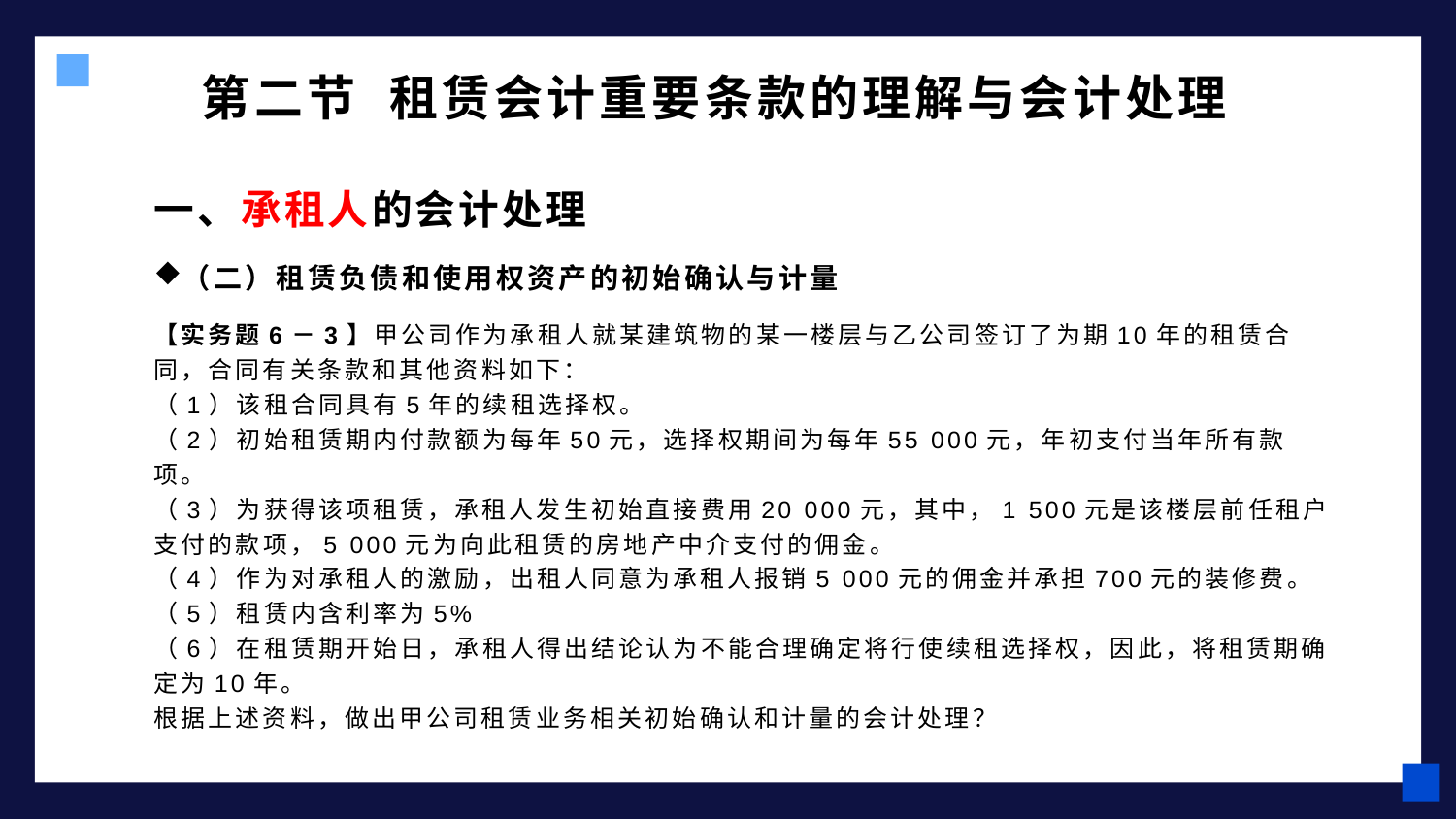

# 第二节  租赁会计重要条款的理解与会计处理
一、承租人的会计处理
（二）租赁负债和使用权资产的初始确认与计量
【实务题6－3】甲公司作为承租人就某建筑物的某一楼层与乙公司签订了为期10年的租赁合同，合同有关条款和其他资料如下：
（1）该租合同具有5年的续租选择权。
（2）初始租赁期内付款额为每年50元，选择权期间为每年55 000元，年初支付当年所有款项。
（3）为获得该项租赁，承租人发生初始直接费用20 000元，其中，1 500元是该楼层前任租户支付的款项，5 000元为向此租赁的房地产中介支付的佣金。
（4）作为对承租人的激励，出租人同意为承租人报销5 000元的佣金并承担700元的装修费。
（5）租赁内含利率为5%
（6）在租赁期开始日，承租人得出结论认为不能合理确定将行使续租选择权，因此，将租赁期确定为10年。
根据上述资料，做出甲公司租赁业务相关初始确认和计量的会计处理？